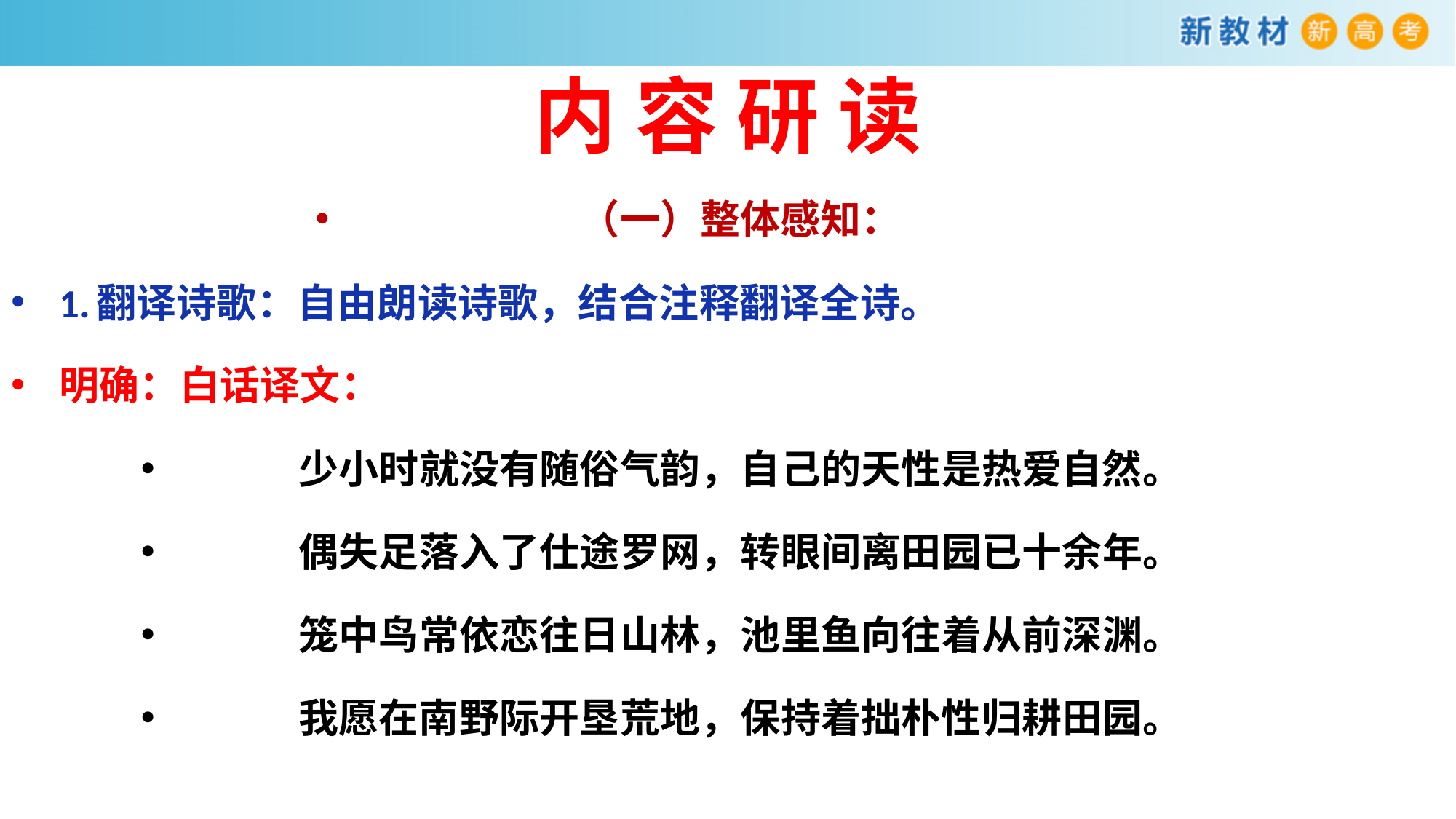

# 内 容 研 读
（一）整体感知：
1.翻译诗歌：自由朗读诗歌，结合注释翻译全诗。
明确：白话译文：
少小时就没有随俗气韵，自己的天性是热爱自然。
偶失足落入了仕途罗网，转眼间离田园已十余年。
笼中鸟常依恋往日山林，池里鱼向往着从前深渊。
我愿在南野际开垦荒地，保持着拙朴性归耕田园。